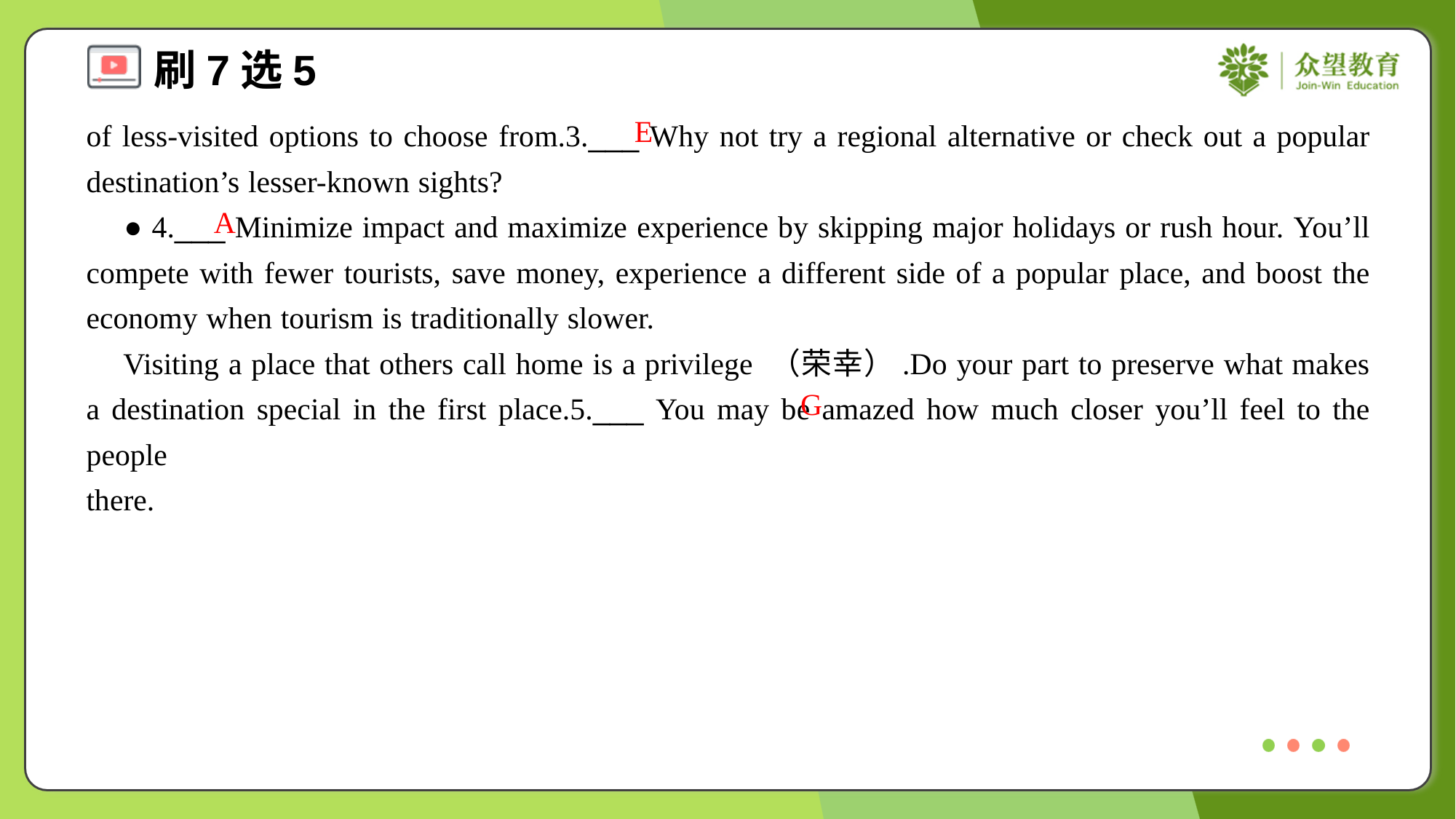

E
of less-visited options to choose from.3.___ Why not try a regional alternative or check out a popular destination’s lesser-known sights?
    ● 4.___ Minimize impact and maximize experience by skipping major holidays or rush hour. You’ll compete with fewer tourists, save money, experience a different side of a popular place, and boost the economy when tourism is traditionally slower.
    Visiting a place that others call home is a privilege （荣幸）.Do your part to preserve what makes a destination special in the first place.5.___ You may be amazed how much closer you’ll feel to the people there.#2.4.1
A
G